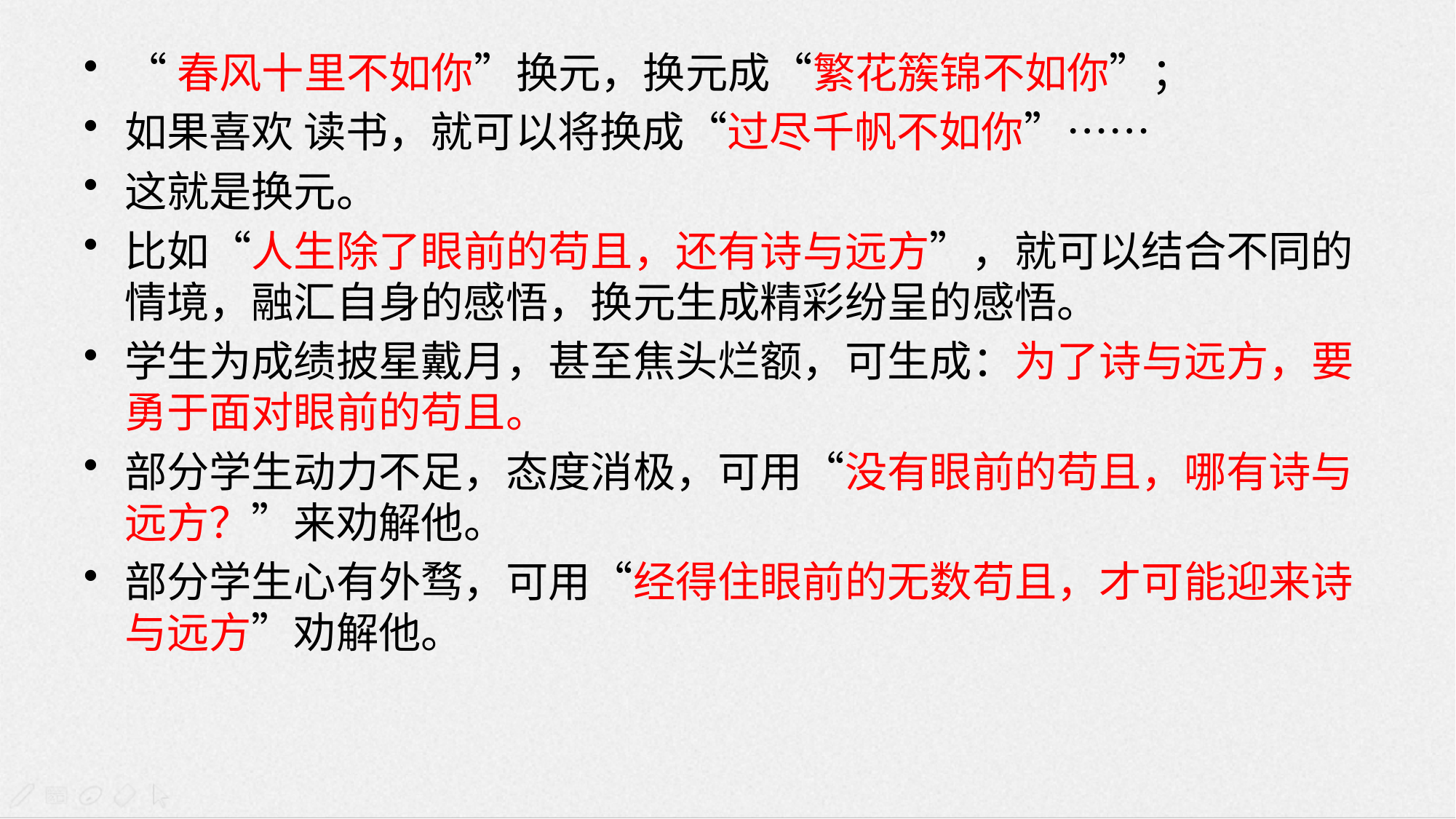

“春风十里不如你”换元，换元成“繁花簇锦不如你”；
如果喜欢 读书，就可以将换成“过尽千帆不如你”……
这就是换元。
比如“人生除了眼前的苟且，还有诗与远方”，就可以结合不同的情境，融汇自身的感悟，换元生成精彩纷呈的感悟。
学生为成绩披星戴月，甚至焦头烂额，可生成：为了诗与远方，要勇于面对眼前的苟且。
部分学生动力不足，态度消极，可用“没有眼前的苟且，哪有诗与远方？”来劝解他。
部分学生心有外骛，可用“经得住眼前的无数苟且，才可能迎来诗与远方”劝解他。